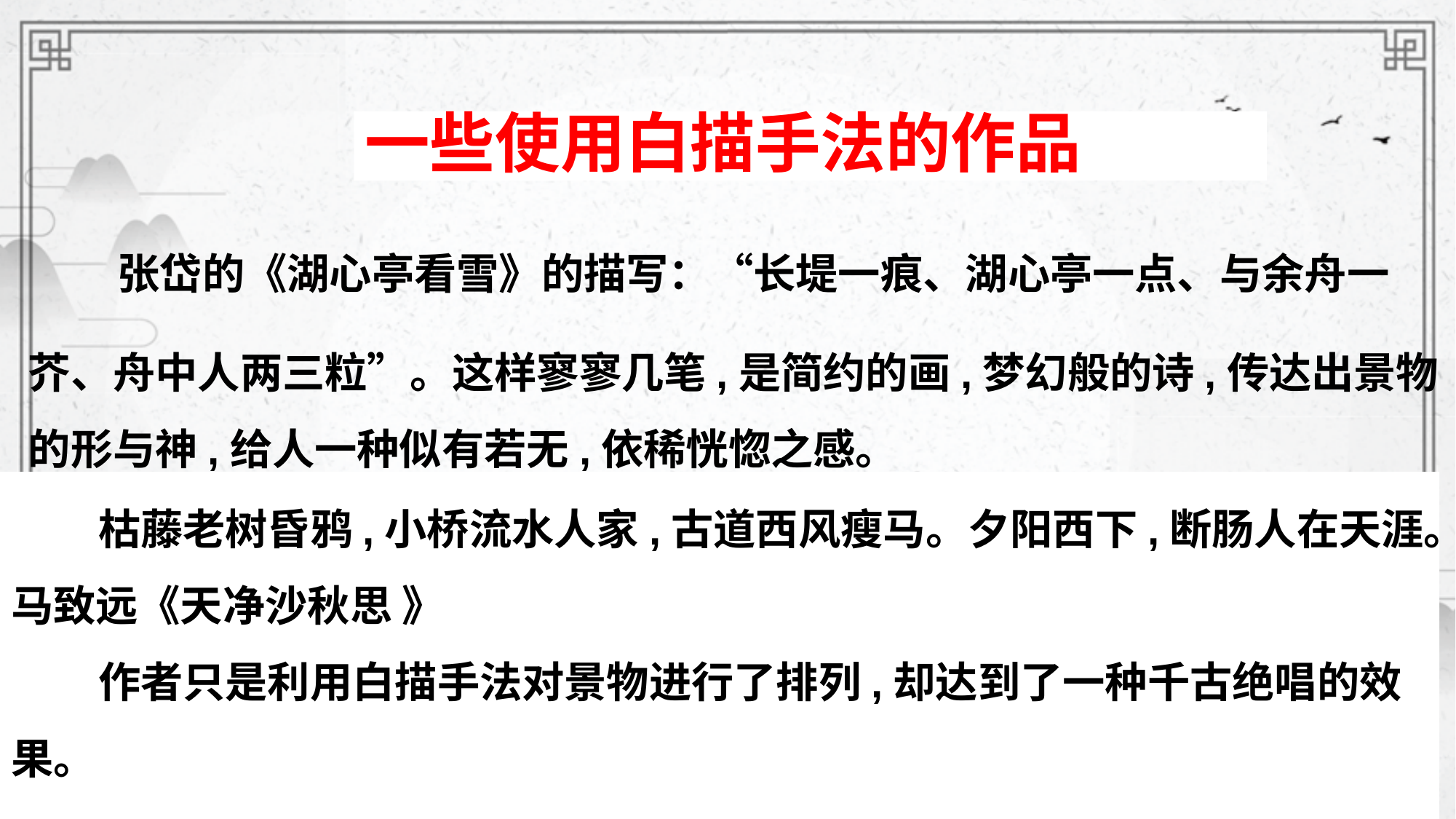

# 一些使用白描手法的作品
       张岱的《湖心亭看雪》的描写：“长堤一痕、湖心亭一点、与余舟一
芥、舟中人两三粒”。这样寥寥几笔,是简约的画,梦幻般的诗,传达出景物的形与神,给人一种似有若无,依稀恍惚之感。
        枯藤老树昏鸦,小桥流水人家,古道西风瘦马。夕阳西下,断肠人在天涯。马致远《天净沙秋思 》
        作者只是利用白描手法对景物进行了排列,却达到了一种千古绝唱的效果。